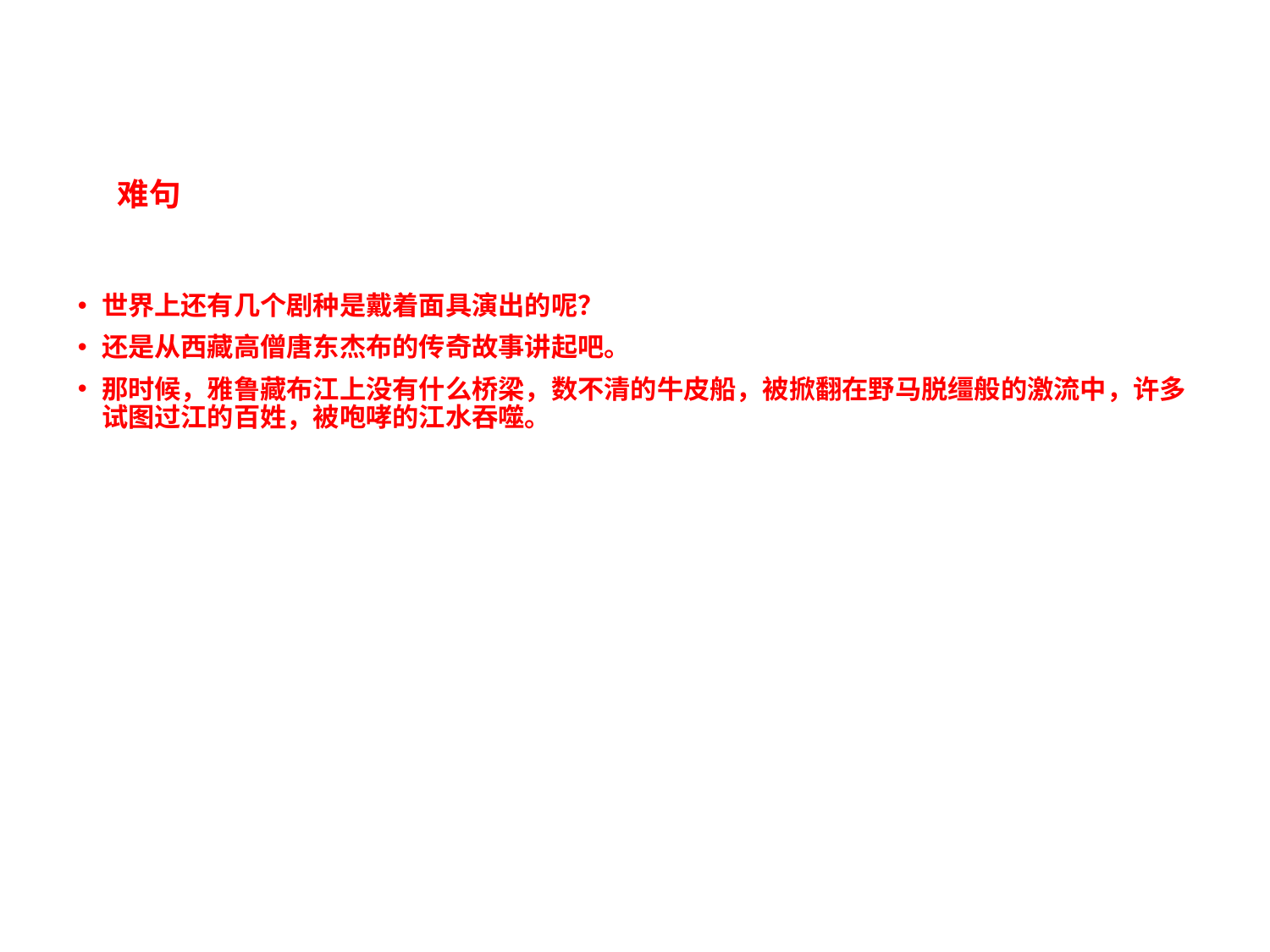

# 难句
世界上还有几个剧种是戴着面具演出的呢？
还是从西藏高僧唐东杰布的传奇故事讲起吧。
那时候，雅鲁藏布江上没有什么桥梁，数不清的牛皮船，被掀翻在野马脱缰般的激流中，许多试图过江的百姓，被咆哮的江水吞噬。